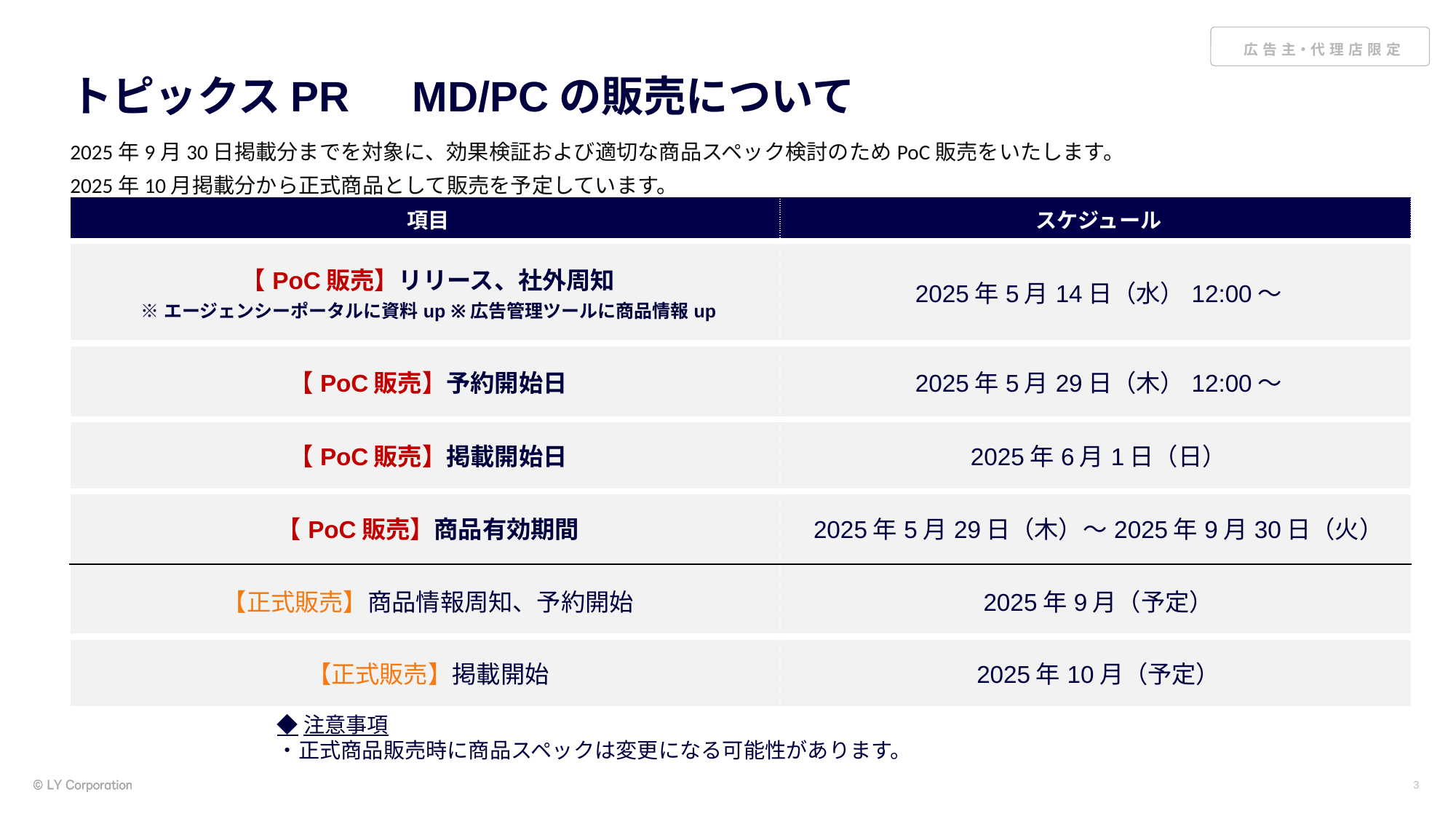

# トピックスPR　MD/PCの販売について
2025年9月30日掲載分までを対象に、効果検証および適切な商品スペック検討のためPoC販売をいたします。
2025年10月掲載分から正式商品として販売を予定しています。
| 項目 | スケジュール |
| --- | --- |
| 【PoC販売】リリース、社外周知 ※エージェンシーポータルに資料up ※広告管理ツールに商品情報up | 2025年5月14日（水）12:00～ |
| 【PoC販売】予約開始日 | 2025年5月29日（木）12:00～ |
| 【PoC販売】掲載開始日 | 2025年6月1日（日） |
| 【PoC販売】商品有効期間 | 2025年5月29日（木）～2025年9月30日（火） |
| 【正式販売】商品情報周知、予約開始 | 2025年9月（予定） |
| 【正式販売】掲載開始 | 2025年10月（予定） |
◆注意事項
・正式商品販売時に商品スペックは変更になる可能性があります。